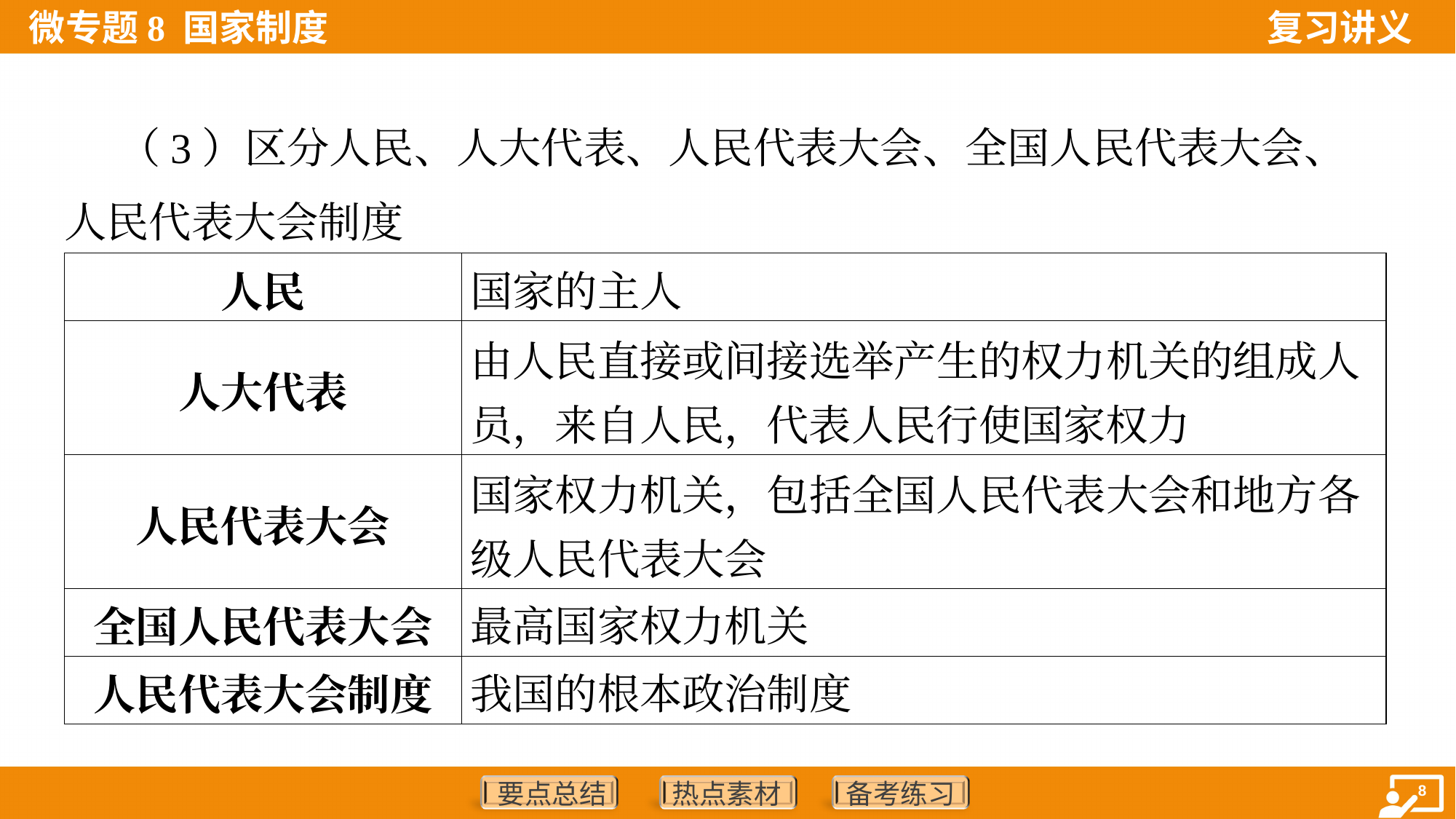

（3）区分人民、人大代表、人民代表大会、全国人民代表大会、
人民代表大会制度
| 人民 | 国家的主人 |
| --- | --- |
| 人大代表 | 由人民直接或间接选举产生的权力机关的组成人 员，来自人民，代表人民行使国家权力 |
| 人民代表大会 | 国家权力机关，包括全国人民代表大会和地方各 级人民代表大会 |
| 全国人民代表大会 | 最高国家权力机关 |
| 人民代表大会制度 | 我国的根本政治制度 |